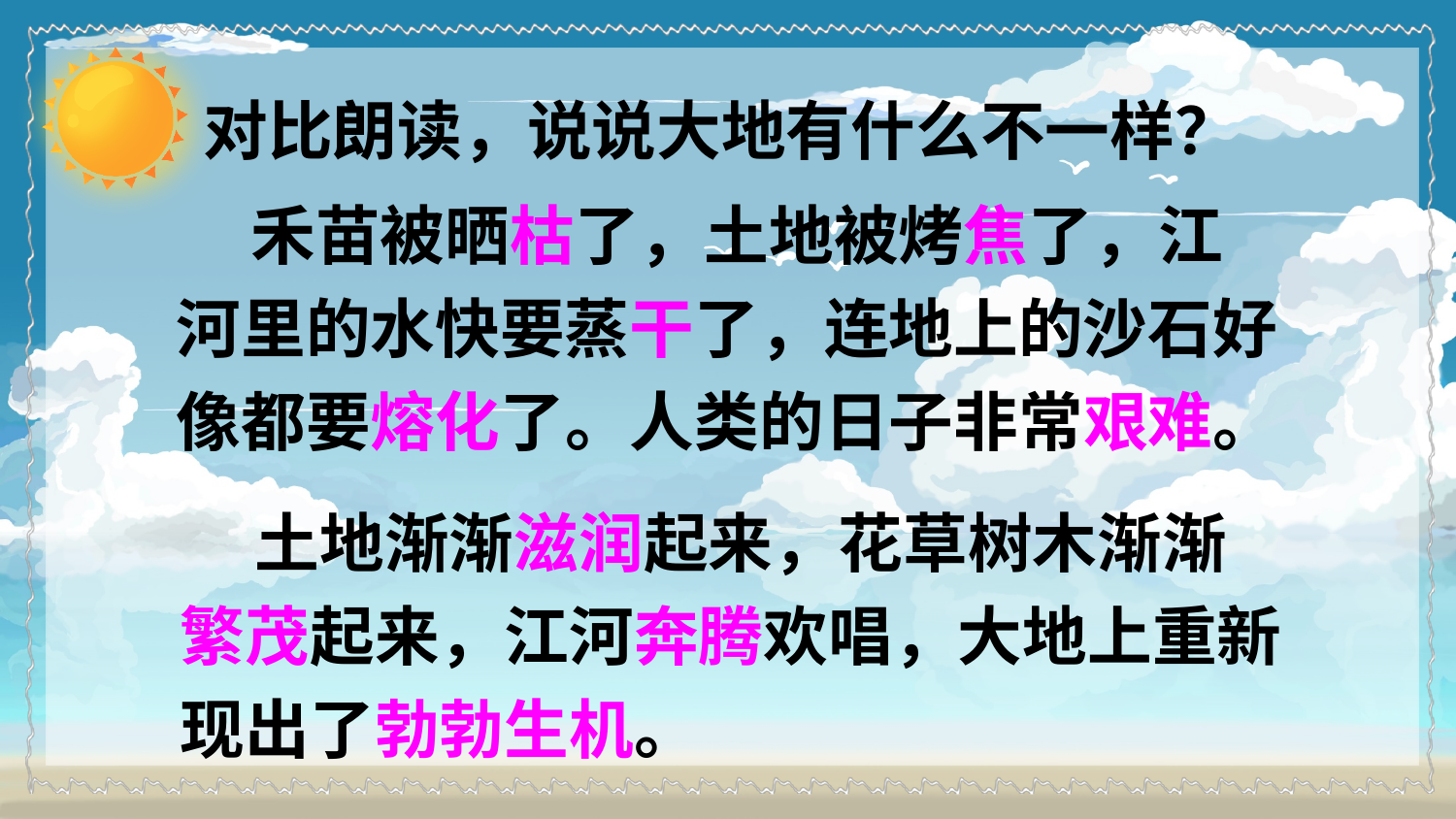

对比朗读，说说大地有什么不一样？
    禾苗被晒枯了，土地被烤焦了，江河里的水快要蒸干了，连地上的沙石好像都要熔化了。人类的日子非常艰难。
    土地渐渐滋润起来，花草树木渐渐繁茂起来，江河奔腾欢唱，大地上重新现出了勃勃生机。